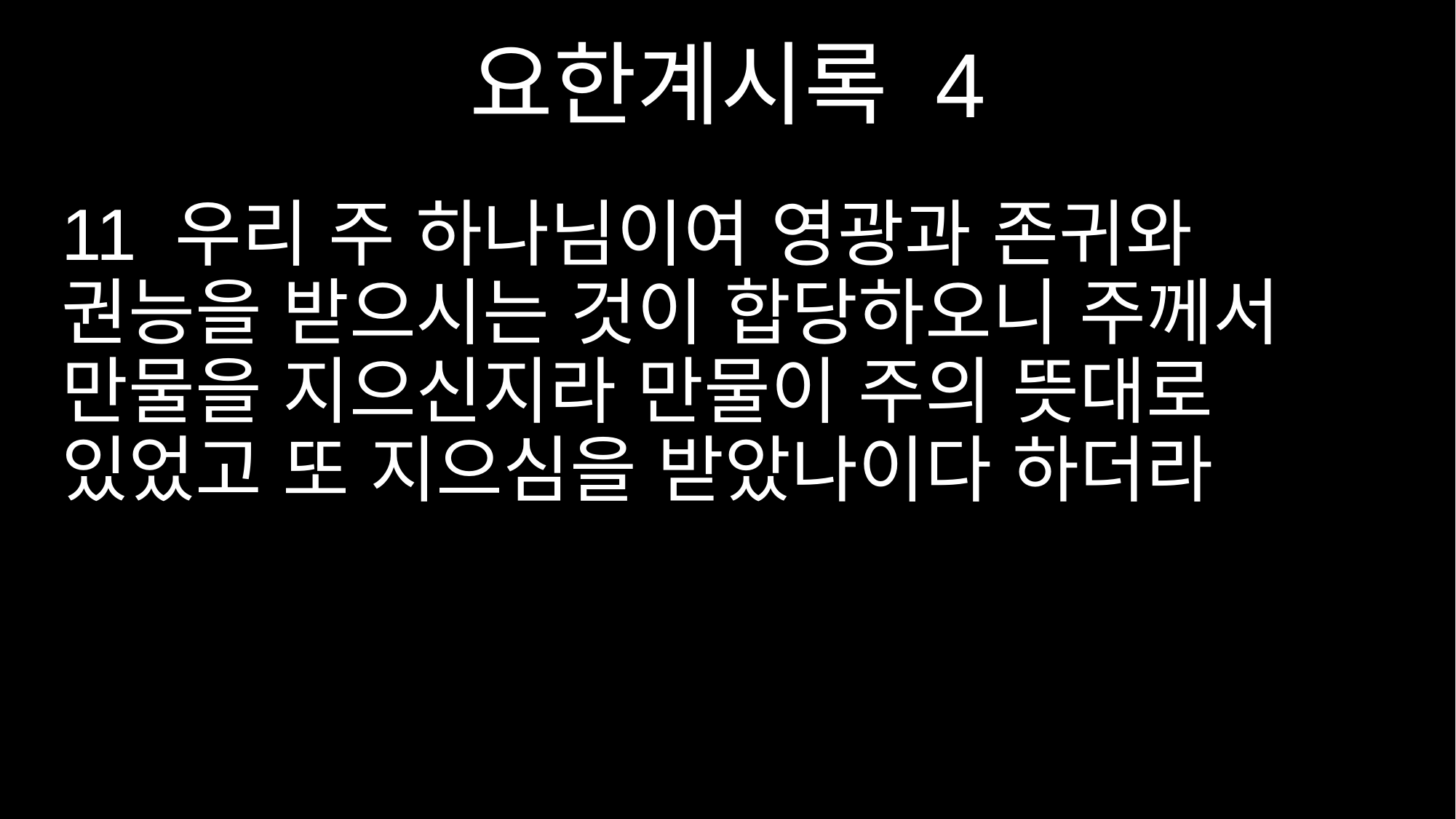

요한계시록 4
11 우리 주 하나님이여 영광과 존귀와 권능을 받으시는 것이 합당하오니 주께서 만물을 지으신지라 만물이 주의 뜻대로 있었고 또 지으심을 받았나이다 하더라